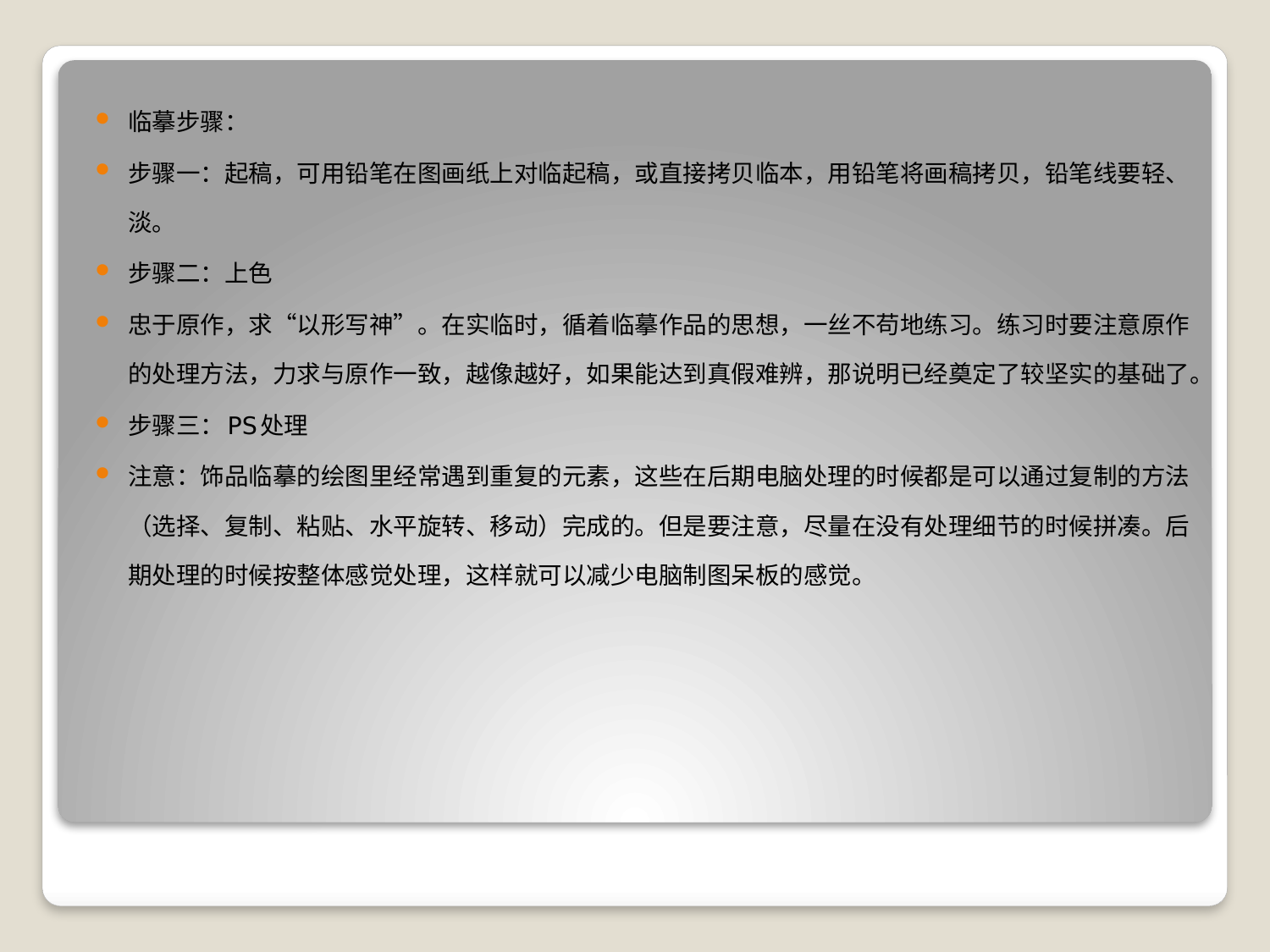

临摹步骤：
步骤一：起稿，可用铅笔在图画纸上对临起稿，或直接拷贝临本，用铅笔将画稿拷贝，铅笔线要轻、淡。
步骤二：上色
忠于原作，求“以形写神”。在实临时，循着临摹作品的思想，一丝不苟地练习。练习时要注意原作的处理方法，力求与原作一致，越像越好，如果能达到真假难辨，那说明已经奠定了较坚实的基础了。
步骤三：PS处理
注意：饰品临摹的绘图里经常遇到重复的元素，这些在后期电脑处理的时候都是可以通过复制的方法（选择、复制、粘贴、水平旋转、移动）完成的。但是要注意，尽量在没有处理细节的时候拼凑。后期处理的时候按整体感觉处理，这样就可以减少电脑制图呆板的感觉。
#